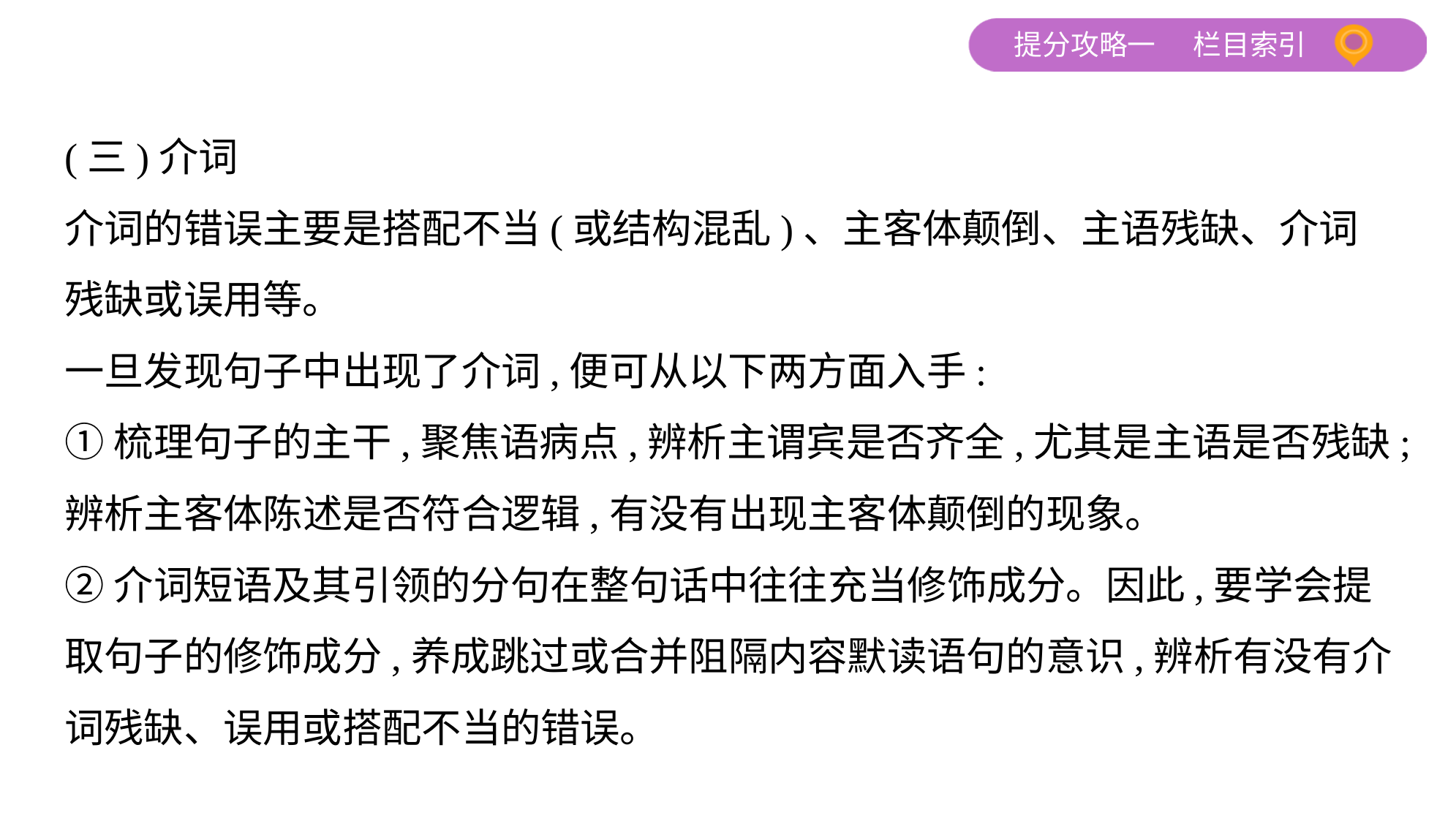

(三)介词
介词的错误主要是搭配不当(或结构混乱)、主客体颠倒、主语残缺、介词
残缺或误用等。
一旦发现句子中出现了介词,便可从以下两方面入手:
①梳理句子的主干,聚焦语病点,辨析主谓宾是否齐全,尤其是主语是否残缺;
辨析主客体陈述是否符合逻辑,有没有出现主客体颠倒的现象。
②介词短语及其引领的分句在整句话中往往充当修饰成分。因此,要学会提
取句子的修饰成分,养成跳过或合并阻隔内容默读语句的意识,辨析有没有介
词残缺、误用或搭配不当的错误。